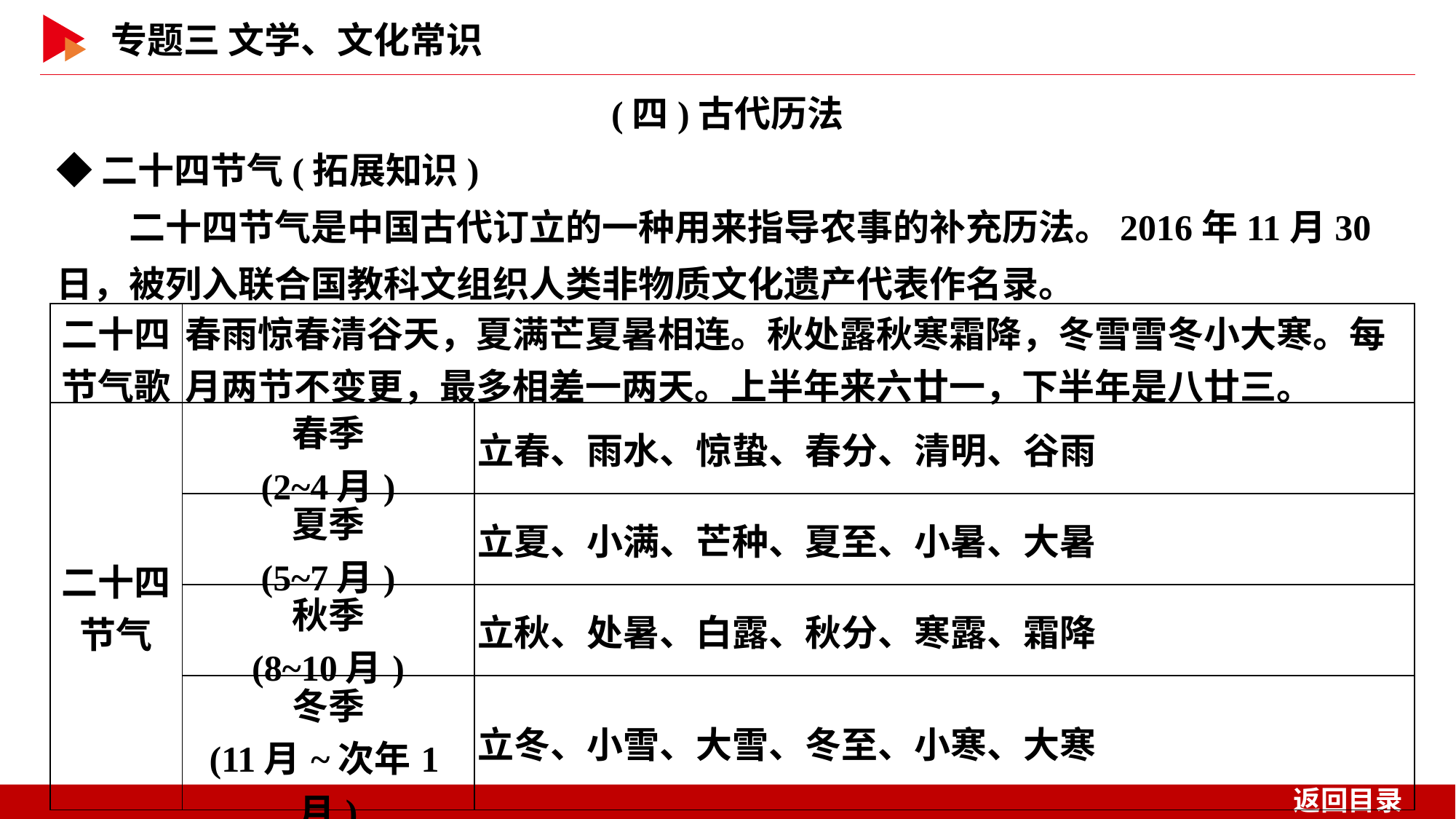

(四)古代历法
◆二十四节气(拓展知识)
　　二十四节气是中国古代订立的一种用来指导农事的补充历法。2016年11月30日，被列入联合国教科文组织人类非物质文化遗产代表作名录。
| 二十四 节气歌 | 春雨惊春清谷天，夏满芒夏暑相连。秋处露秋寒霜降，冬雪雪冬小大寒。每月两节不变更，最多相差一两天。上半年来六廿一，下半年是八廿三。 |  |
| --- | --- | --- |
| 二十四 节气 | 春季 (2~4月) | 立春、雨水、惊蛰、春分、清明、谷雨 |
|  | 夏季 (5~7月) | 立夏、小满、芒种、夏至、小暑、大暑 |
|  | 秋季 (8~10月) | 立秋、处暑、白露、秋分、寒露、霜降 |
|  | 冬季 (11月~次年1月) | 立冬、小雪、大雪、冬至、小寒、大寒 |